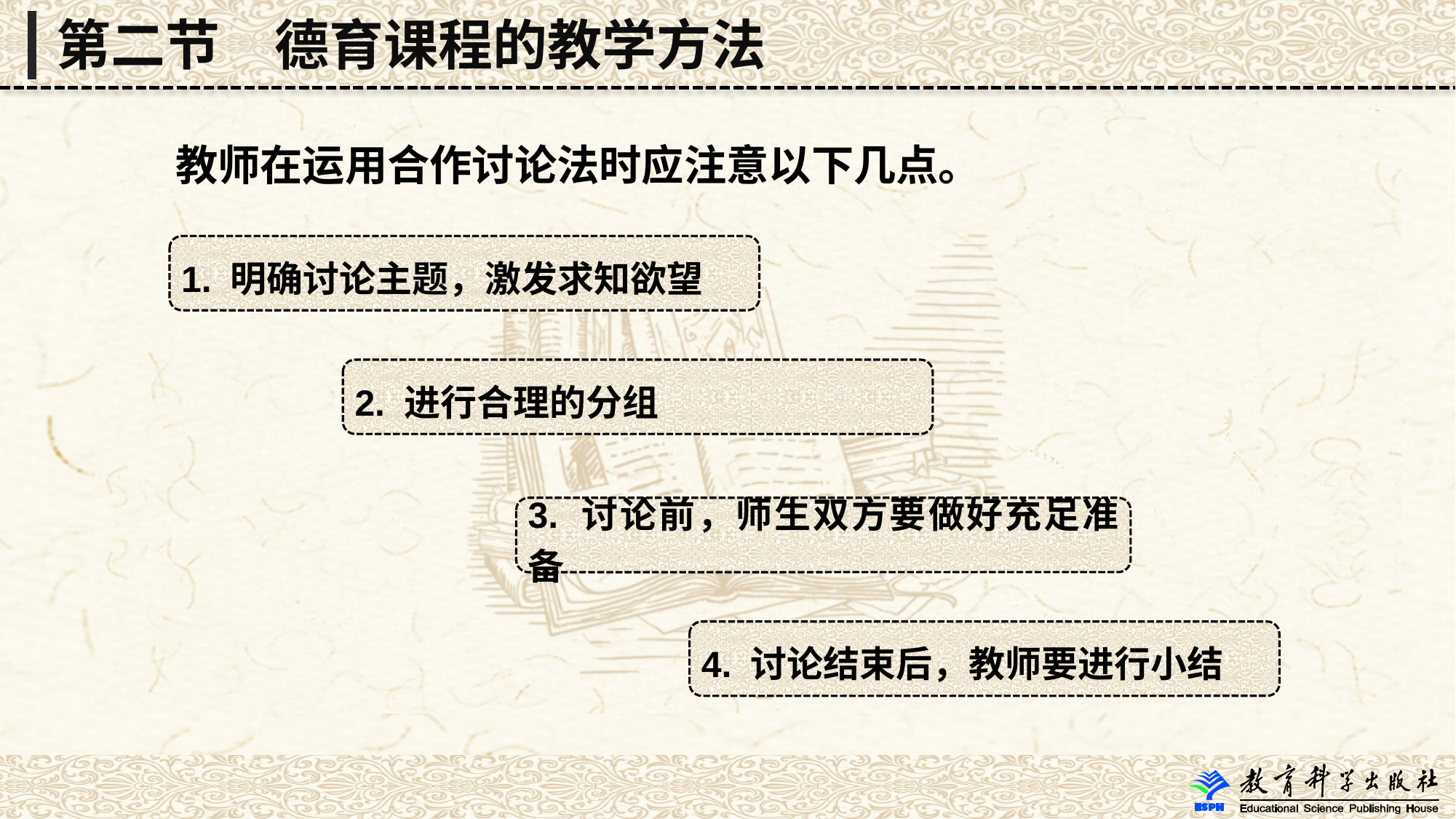

第二节　德育课程的教学方法
       教师在运用合作讨论法时应注意以下几点。
1. 明确讨论主题，激发求知欲望
2. 进行合理的分组
3. 讨论前，师生双方要做好充足准备
4. 讨论结束后，教师要进行小结